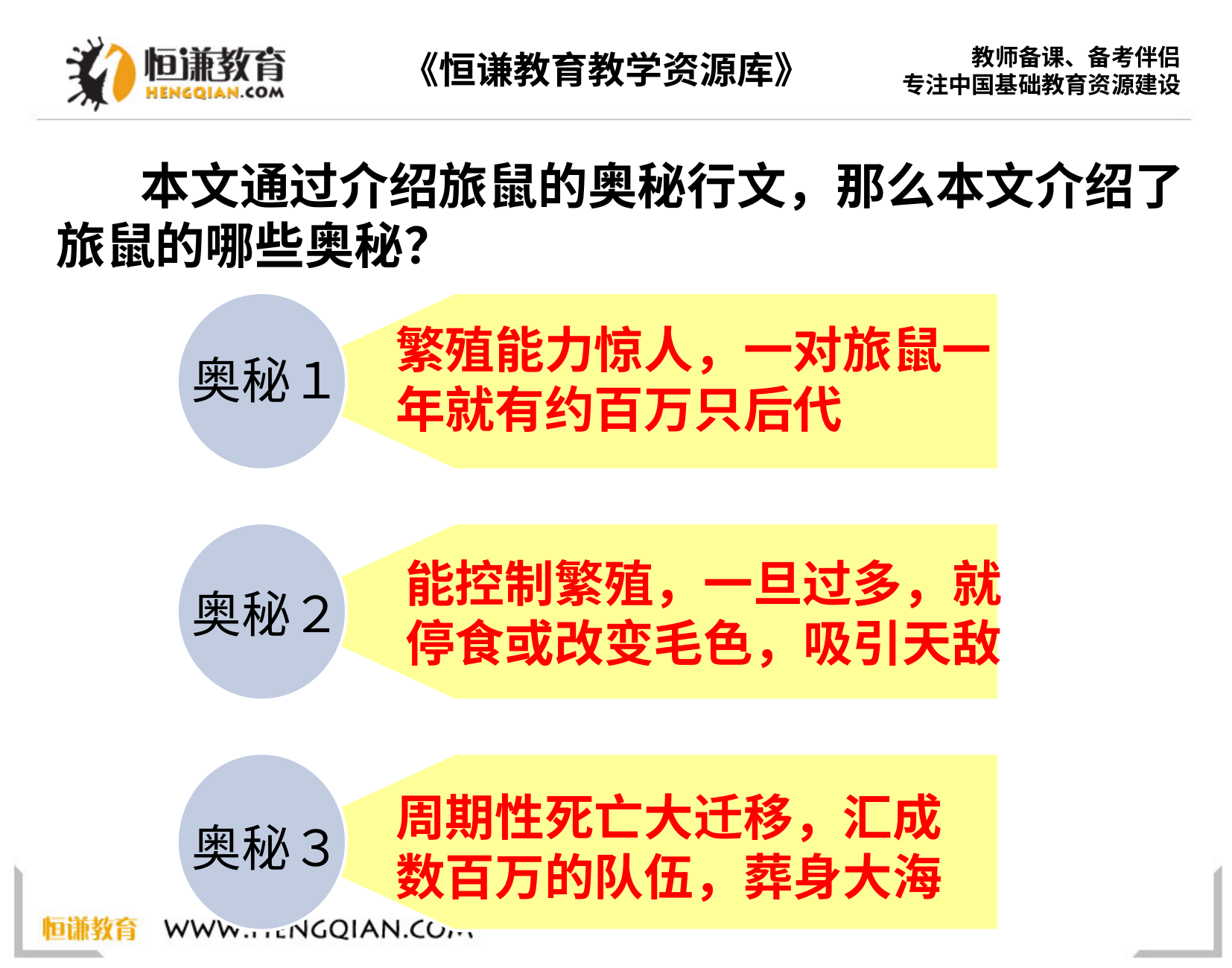

本文通过介绍旅鼠的奥秘行文，那么本文介绍了旅鼠的哪些奥秘？

繁殖能力惊人，一对旅鼠一年就有约百万只后代
奥秘１
能控制繁殖，一旦过多，就停食或改变毛色，吸引天敌
奥秘２
周期性死亡大迁移，汇成数百万的队伍，葬身大海
奥秘３